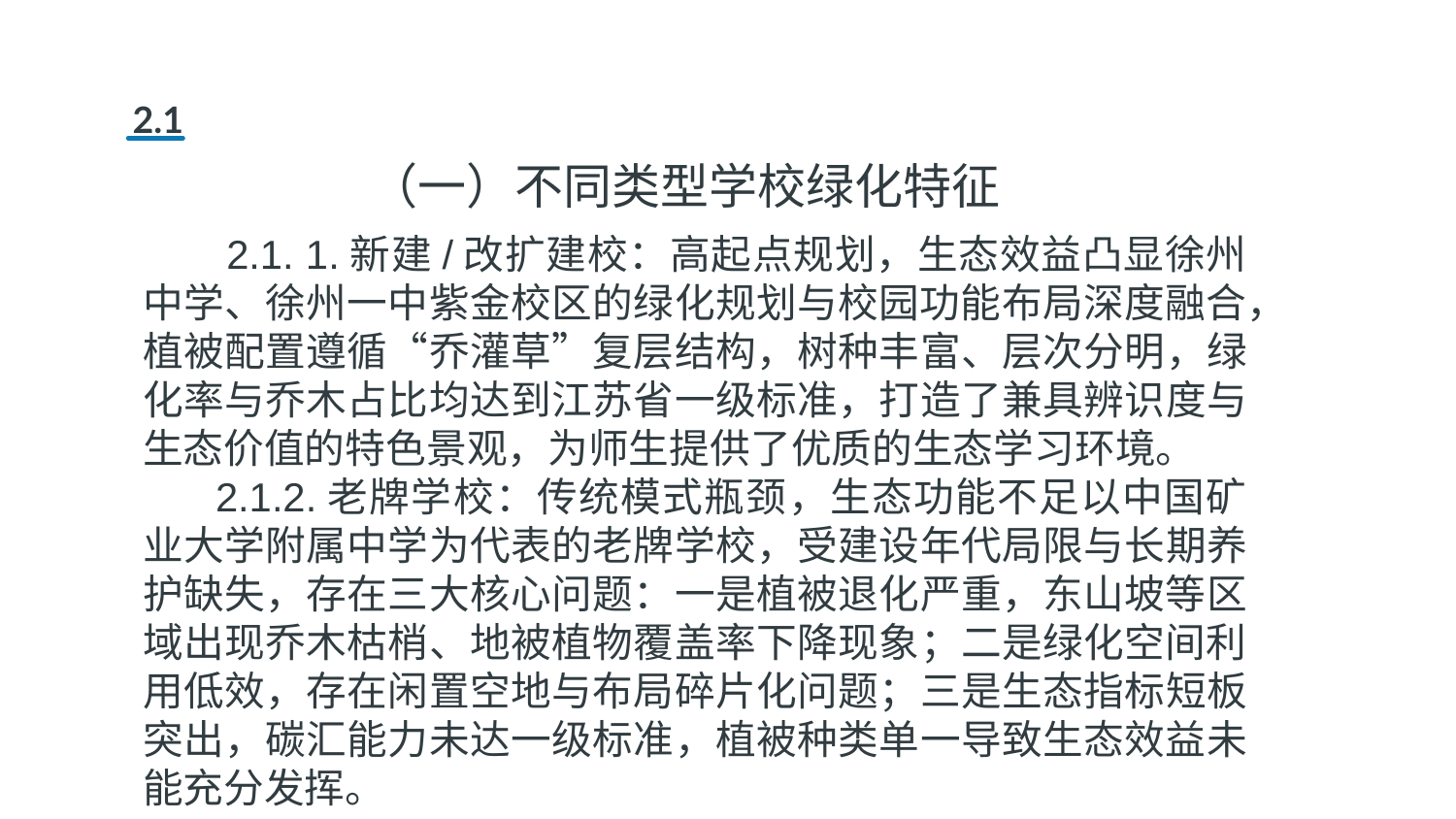

2.1
（一）不同类型学校绿化特征
       2.1. 1.新建/改扩建校：高起点规划，生态效益凸显徐州中学、徐州一中紫金校区的绿化规划与校园功能布局深度融合，植被配置遵循“乔灌草”复层结构，树种丰富、层次分明，绿化率与乔木占比均达到江苏省一级标准，打造了兼具辨识度与生态价值的特色景观，为师生提供了优质的生态学习环境。
2.1.2.老牌学校：传统模式瓶颈，生态功能不足以中国矿业大学附属中学为代表的老牌学校，受建设年代局限与长期养护缺失，存在三大核心问题：一是植被退化严重，东山坡等区域出现乔木枯梢、地被植物覆盖率下降现象；二是绿化空间利用低效，存在闲置空地与布局碎片化问题；三是生态指标短板突出，碳汇能力未达一级标准，植被种类单一导致生态效益未能充分发挥。